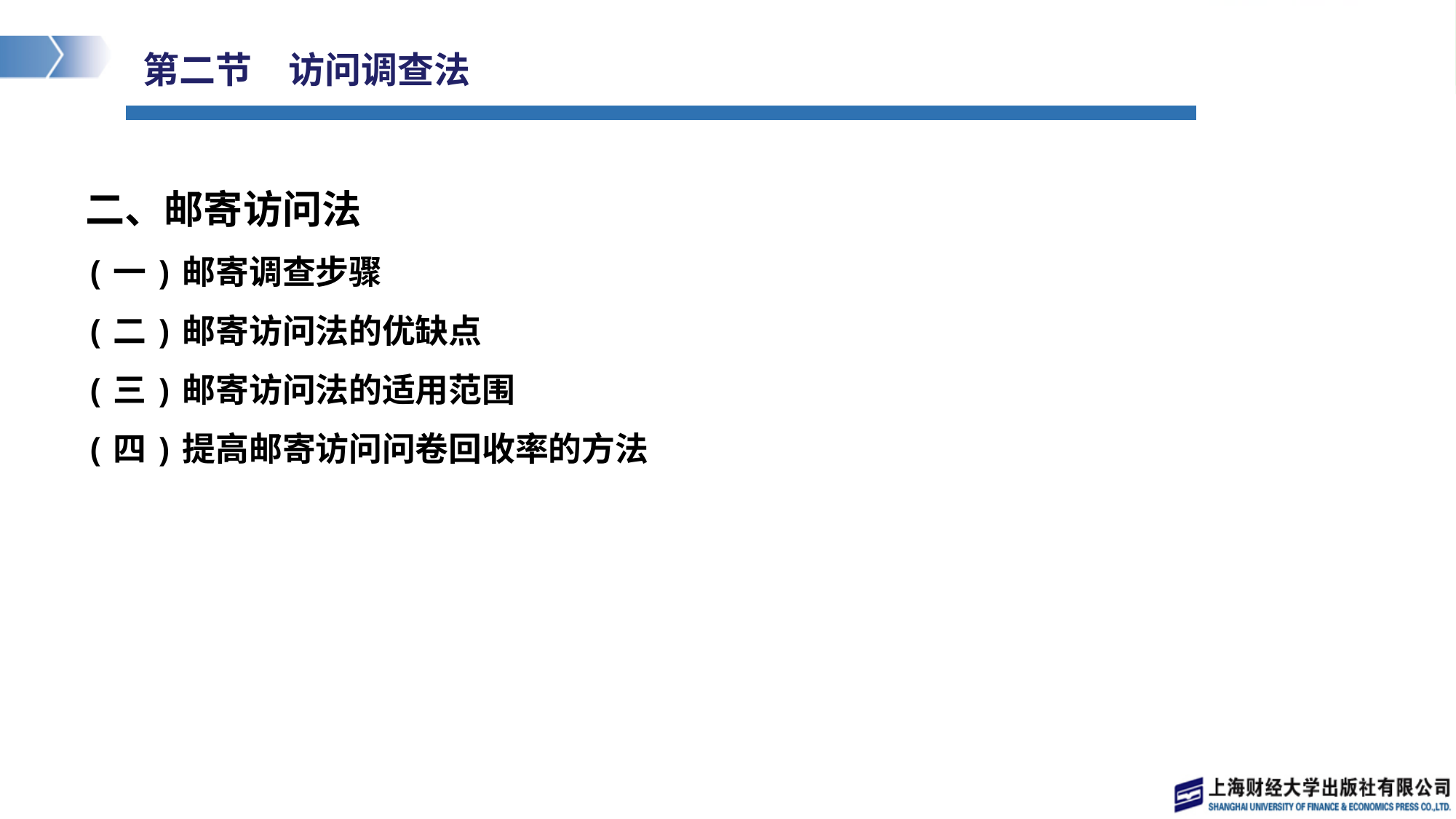

# 第二节　访问调查法
二、邮寄访问法
(一)邮寄调查步骤
(二)邮寄访问法的优缺点
(三)邮寄访问法的适用范围
(四)提高邮寄访问问卷回收率的方法